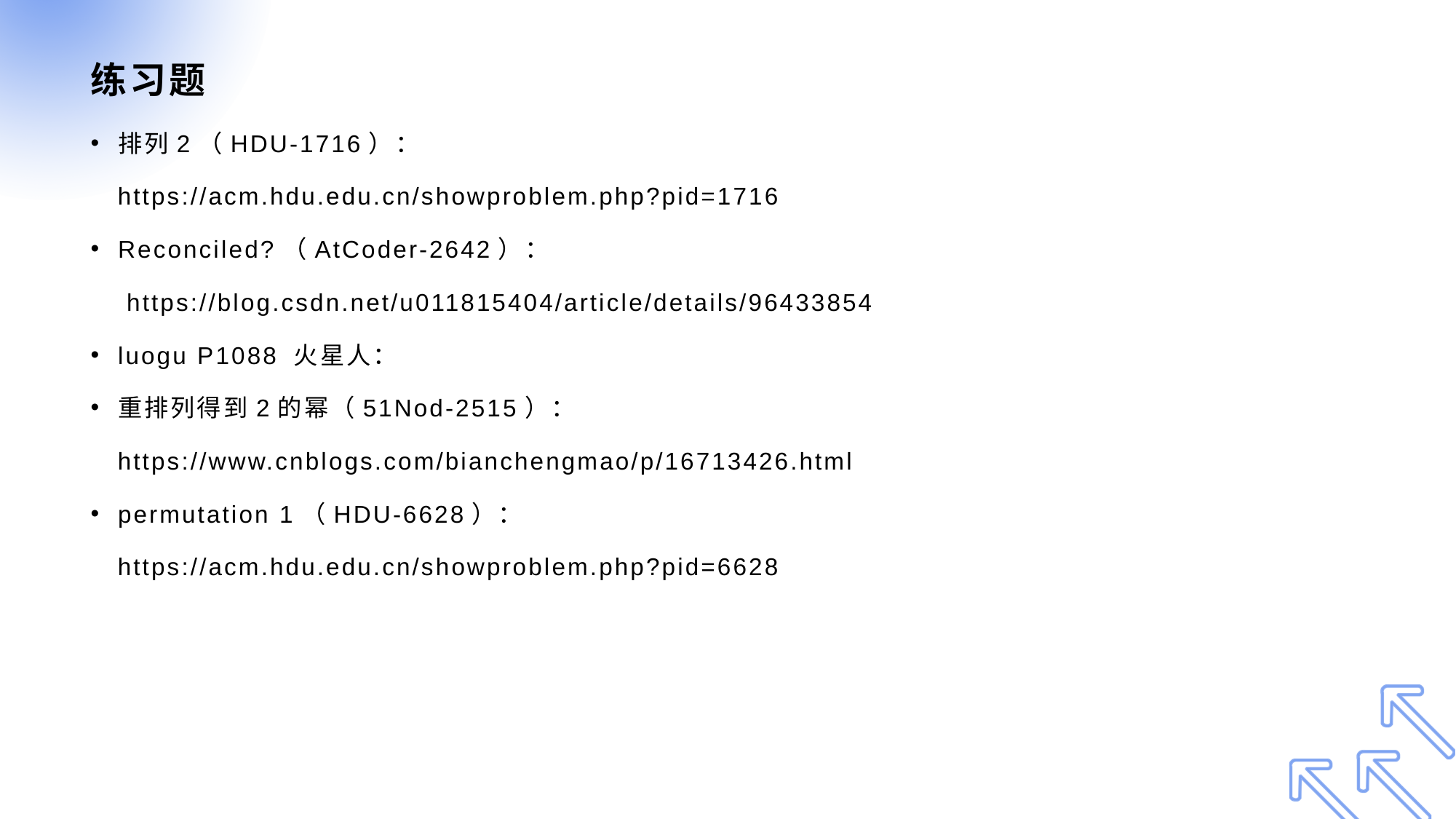

# 练习题
排列2（HDU-1716）：
   https://acm.hdu.edu.cn/showproblem.php?pid=1716
Reconciled?（AtCoder-2642）：
    https://blog.csdn.net/u011815404/article/details/96433854
luogu P1088 火星人：
重排列得到2的幂（51Nod-2515）：
   https://www.cnblogs.com/bianchengmao/p/16713426.html
permutation 1（HDU-6628）：
   https://acm.hdu.edu.cn/showproblem.php?pid=6628